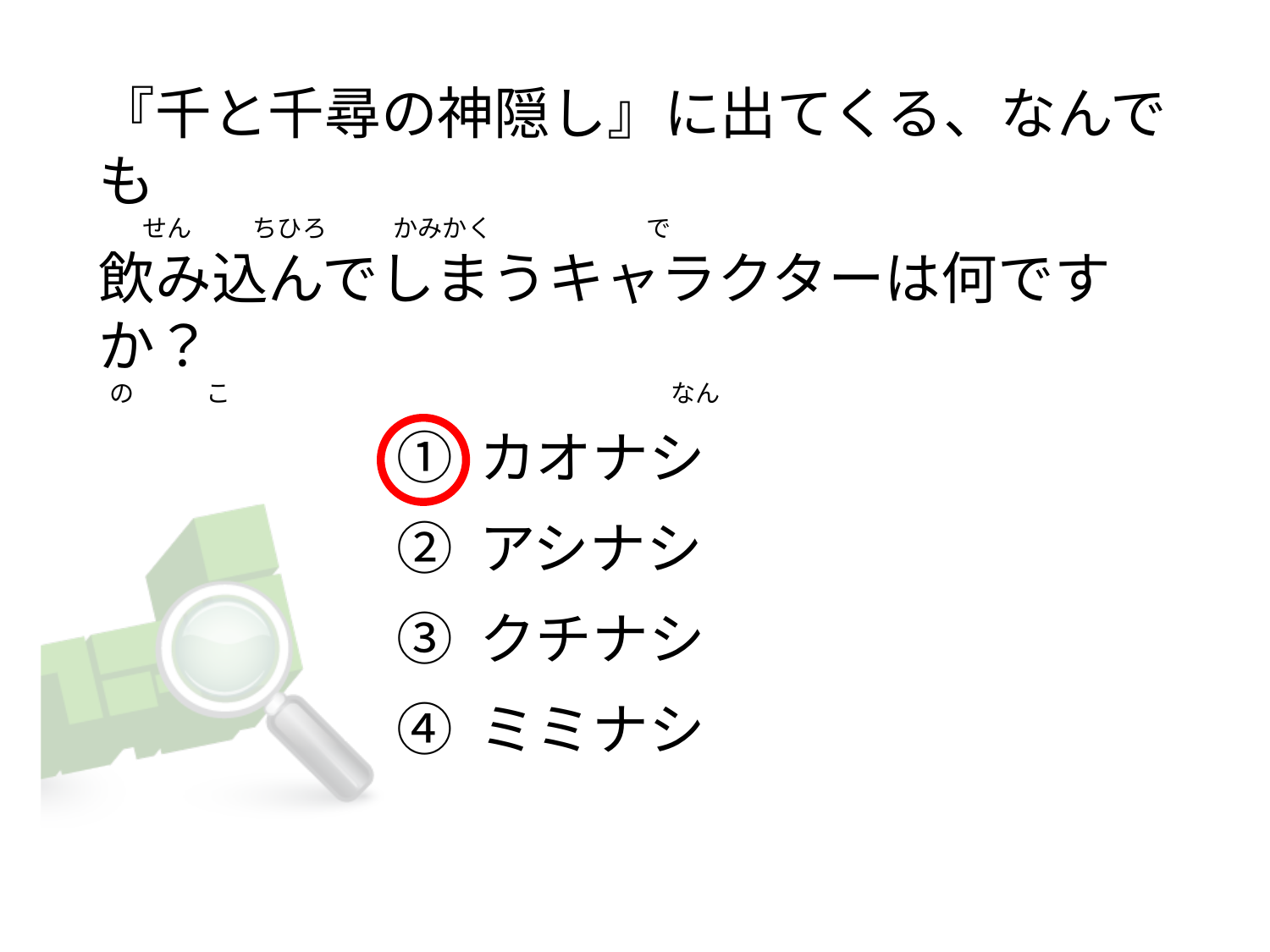

# 『千と千尋の神隠し』に出てくる、なんでも         せん           ちひろ            かみかく                            で 飲み込んでしまうキャラクターは何ですか？   の             こ                                                                                なん
① カオナシ
② アシナシ
③ クチナシ
④ ミミナシ